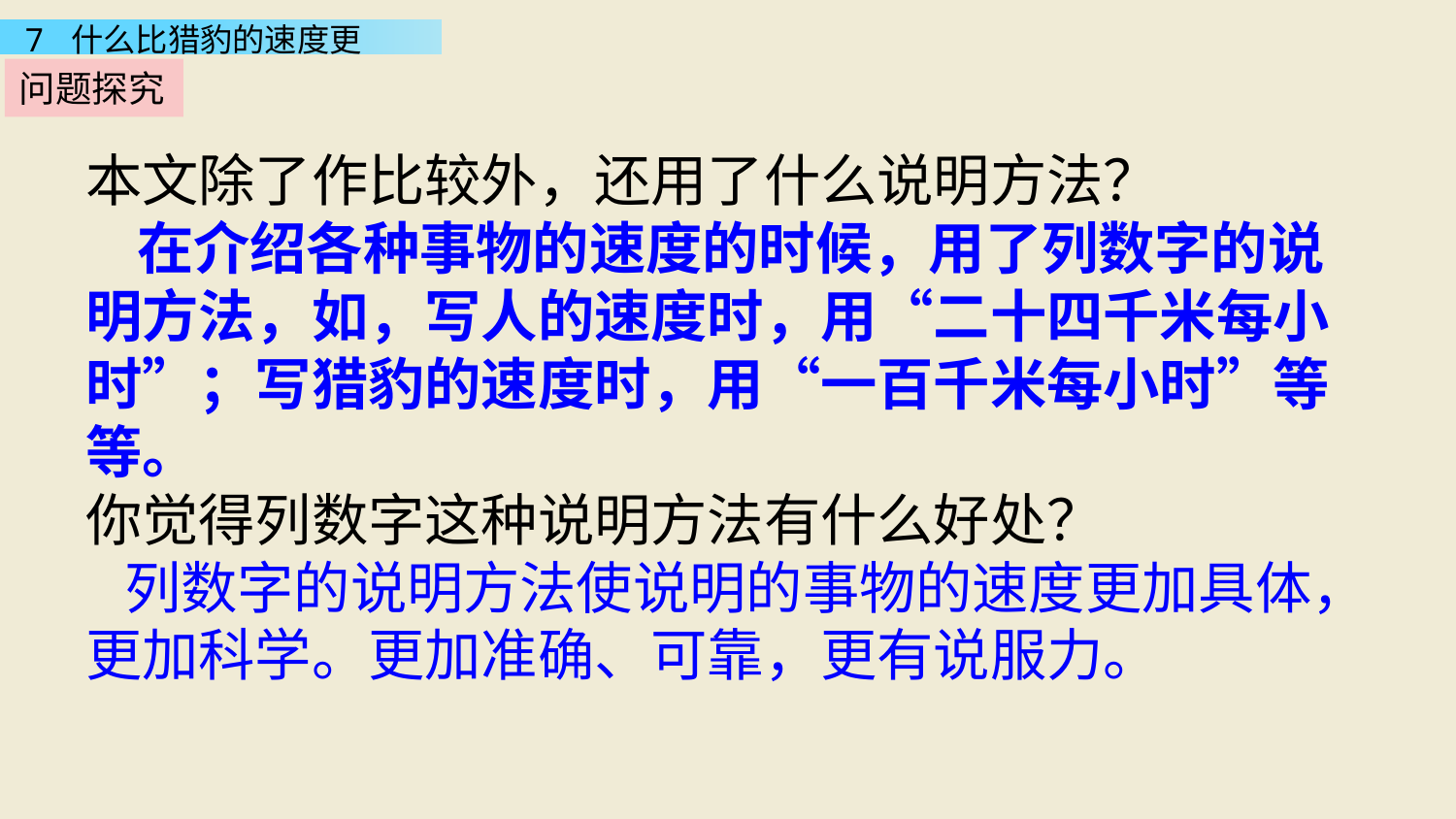

问题探究
本文除了作比较外，还用了什么说明方法？
   在介绍各种事物的速度的时候，用了列数字的说明方法，如，写人的速度时，用“二十四千米每小时”；写猎豹的速度时，用“一百千米每小时”等等。
你觉得列数字这种说明方法有什么好处？
  列数字的说明方法使说明的事物的速度更加具体，更加科学。更加准确、可靠，更有说服力。